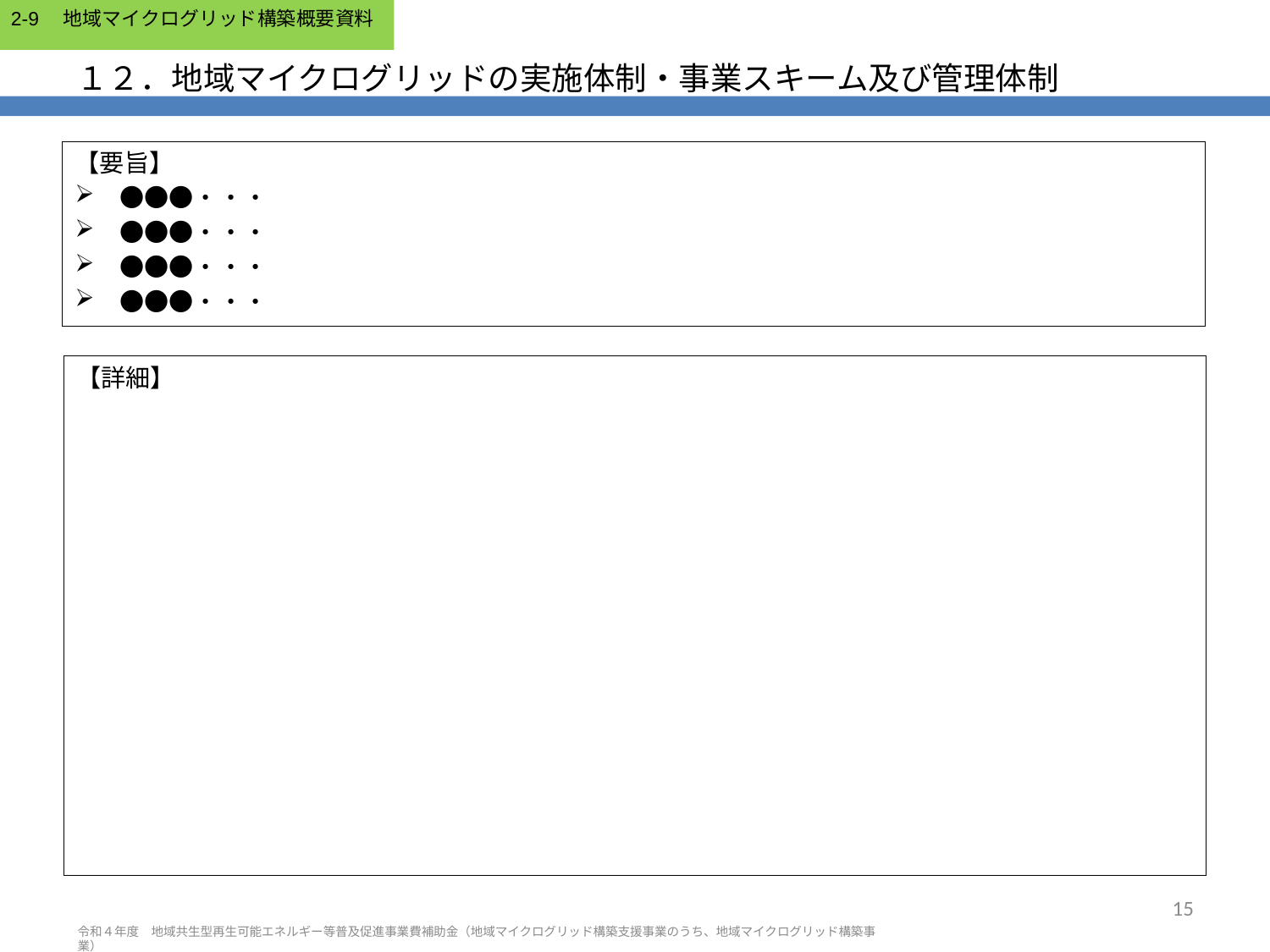

# １２．地域マイクログリッドの実施体制・事業スキーム及び管理体制
【要旨】
　●●●・・・
　●●●・・・
　●●●・・・
　●●●・・・

【詳細】

15